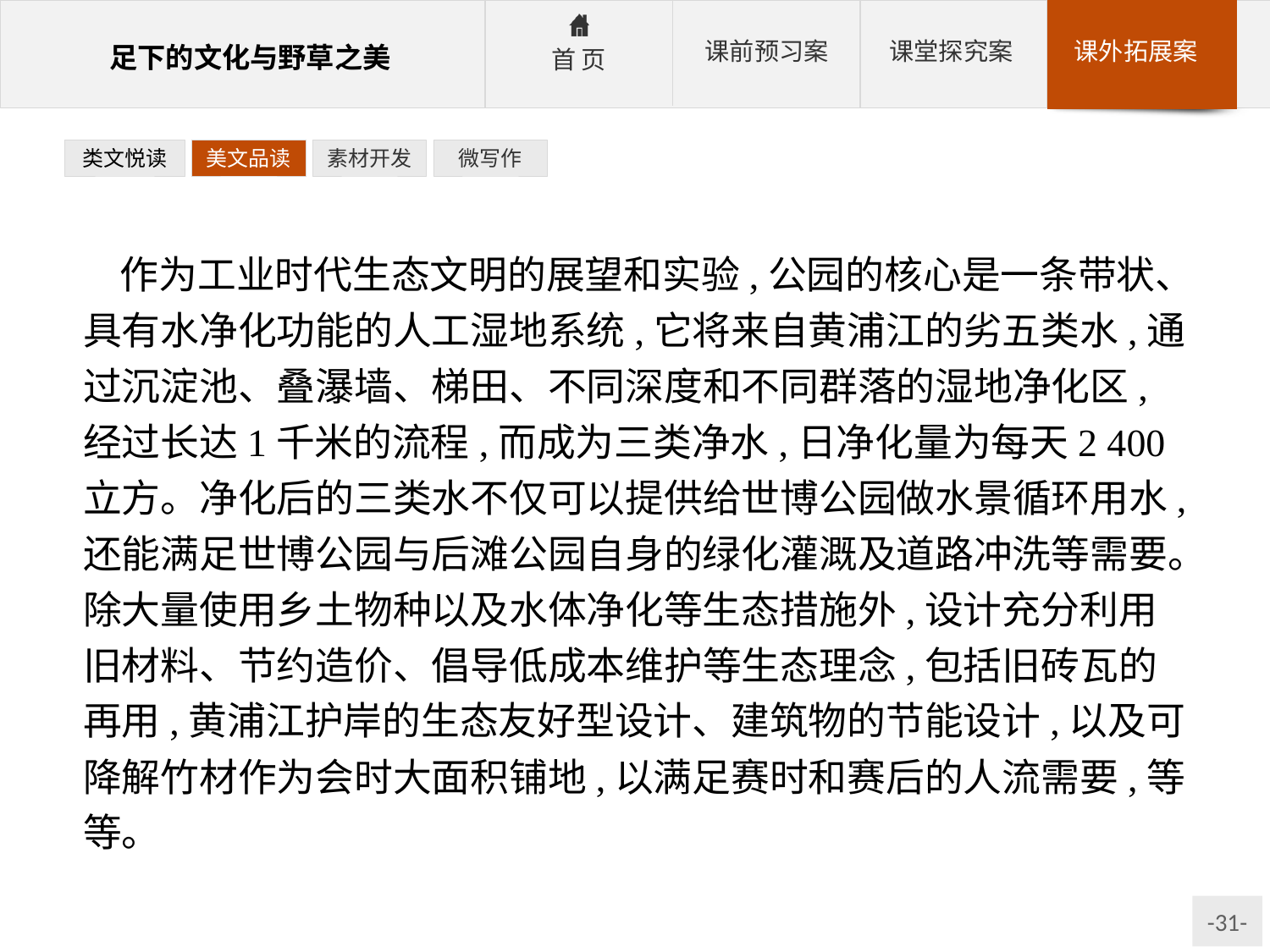

类文悦读
美文品读
素材开发
微写作
作为工业时代生态文明的展望和实验,公园的核心是一条带状、具有水净化功能的人工湿地系统,它将来自黄浦江的劣五类水,通过沉淀池、叠瀑墙、梯田、不同深度和不同群落的湿地净化区,经过长达1千米的流程,而成为三类净水,日净化量为每天2 400立方。净化后的三类水不仅可以提供给世博公园做水景循环用水,还能满足世博公园与后滩公园自身的绿化灌溉及道路冲洗等需要。除大量使用乡土物种以及水体净化等生态措施外,设计充分利用旧材料、节约造价、倡导低成本维护等生态理念,包括旧砖瓦的再用,黄浦江护岸的生态友好型设计、建筑物的节能设计,以及可降解竹材作为会时大面积铺地,以满足赛时和赛后的人流需要,等等。